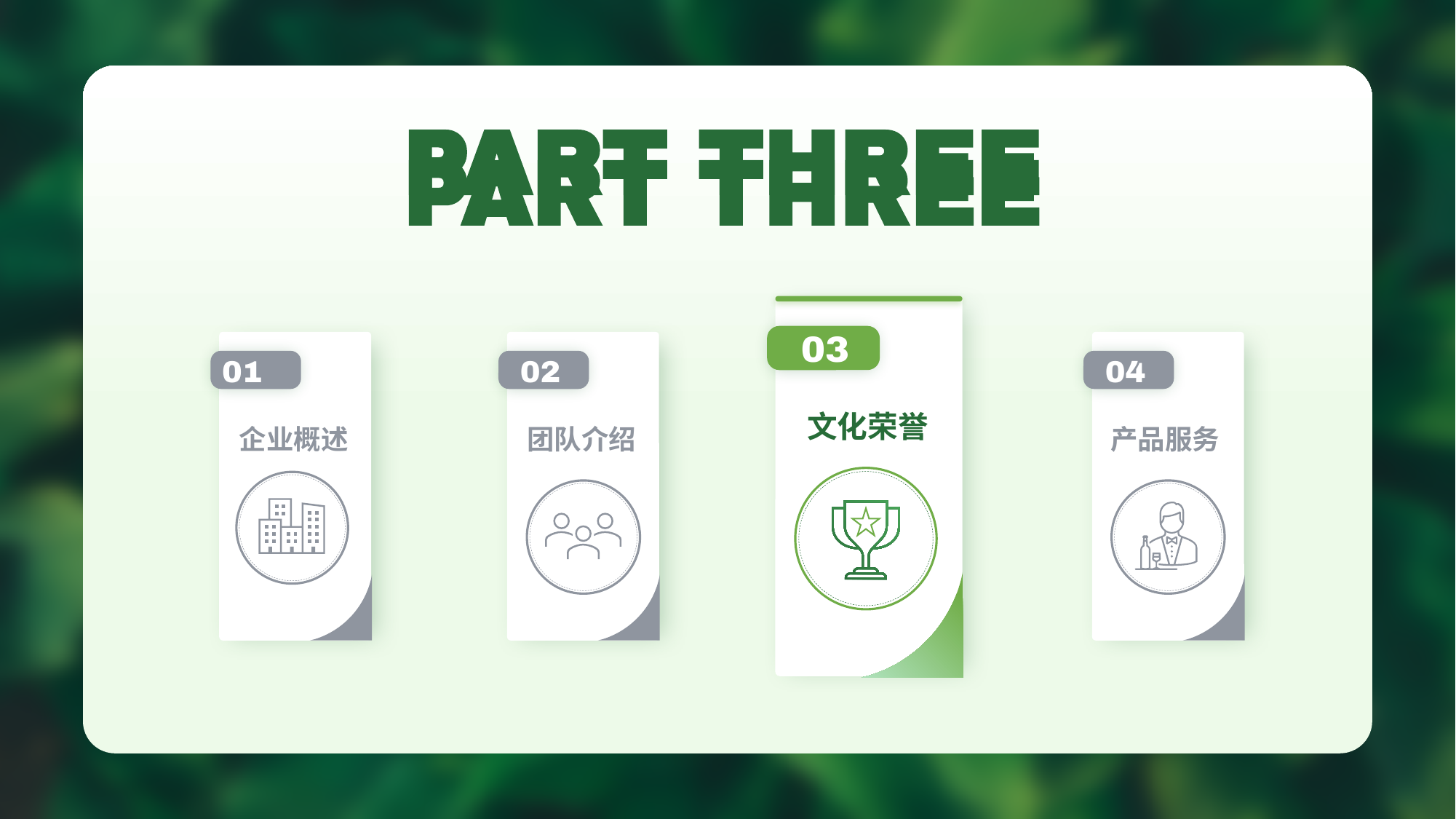

PART THREE
PART THREE
03
01
02
04
文化荣誉
企业概述
团队介绍
产品服务